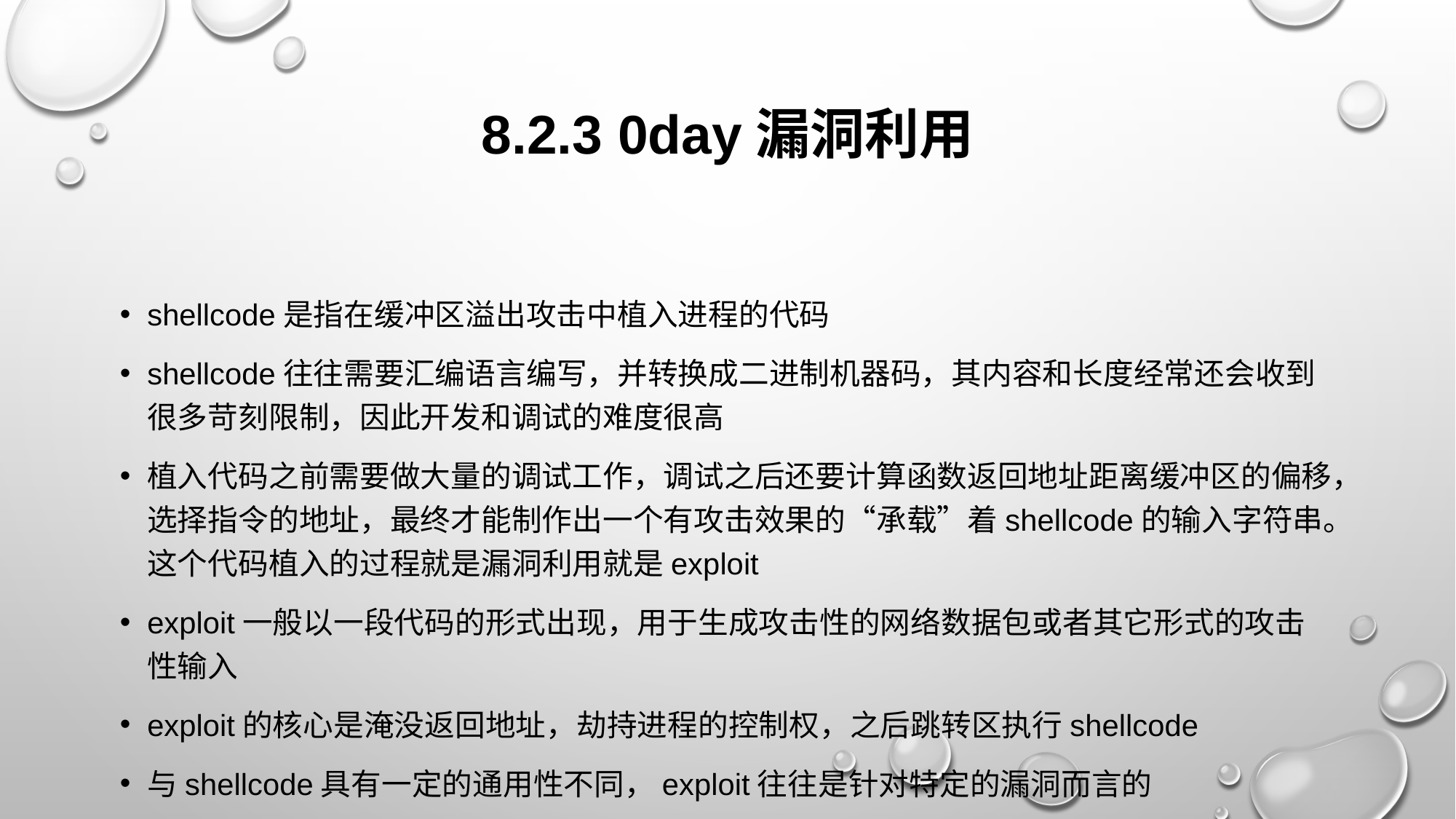

# 8.2.3 0day漏洞利用
shellcode是指在缓冲区溢出攻击中植入进程的代码
shellcode往往需要汇编语言编写，并转换成二进制机器码，其内容和长度经常还会收到很多苛刻限制，因此开发和调试的难度很高
植入代码之前需要做大量的调试工作，调试之后还要计算函数返回地址距离缓冲区的偏移，选择指令的地址，最终才能制作出一个有攻击效果的“承载”着shellcode的输入字符串。这个代码植入的过程就是漏洞利用就是exploit
exploit一般以一段代码的形式出现，用于生成攻击性的网络数据包或者其它形式的攻击性输入
exploit的核心是淹没返回地址，劫持进程的控制权，之后跳转区执行shellcode
与shellcode具有一定的通用性不同，exploit往往是针对特定的漏洞而言的